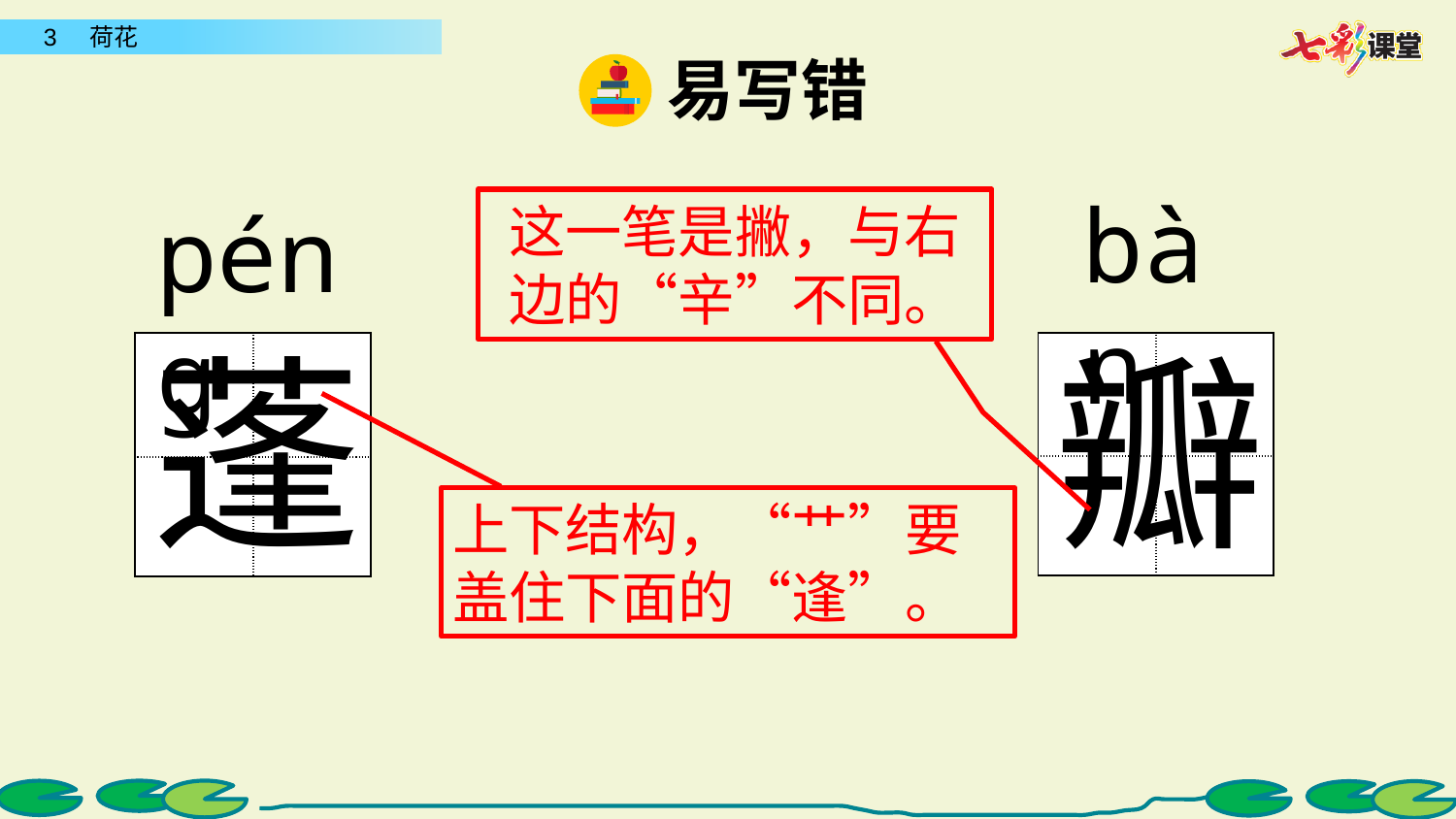

易写错

bàn
pénɡ
这一笔是撇，与右边的“辛”不同。
瓣
蓬
|  |  |
| --- | --- |
|  |  |
|  |  |
| --- | --- |
|  |  |
上下结构，“艹”要盖住下面的“逢”。